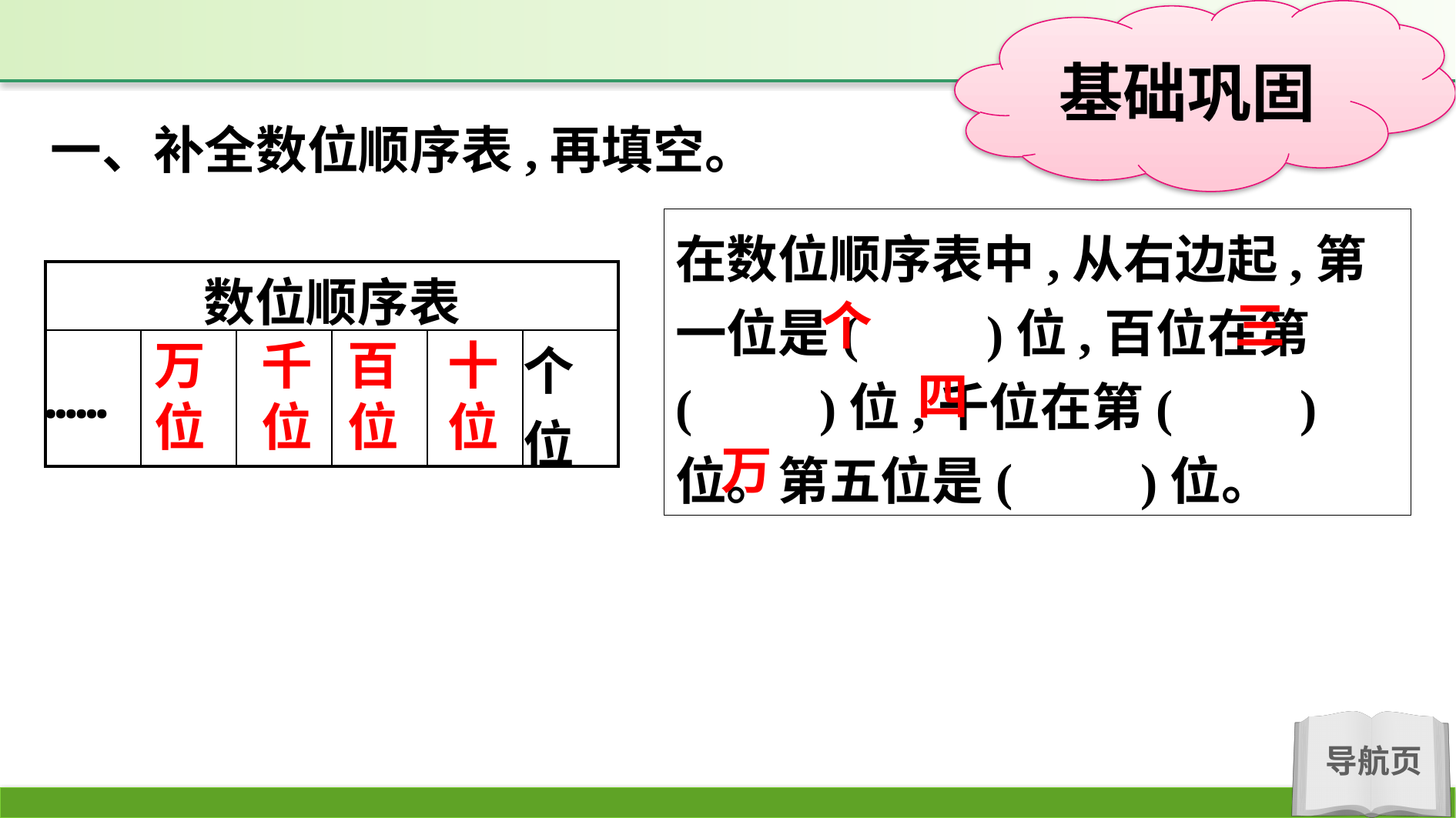

一、补全数位顺序表,再填空。
在数位顺序表中,从右边起,第一位是(　　)位,百位在第(　　)位,千位在第(　　)位。第五位是(　　)位。
| 数位顺序表 |  |  |  |  |  |
| --- | --- | --- | --- | --- | --- |
| …… |  |  |  |  | 个 位 |
三
个
万位
千位
百位
十位
四
万